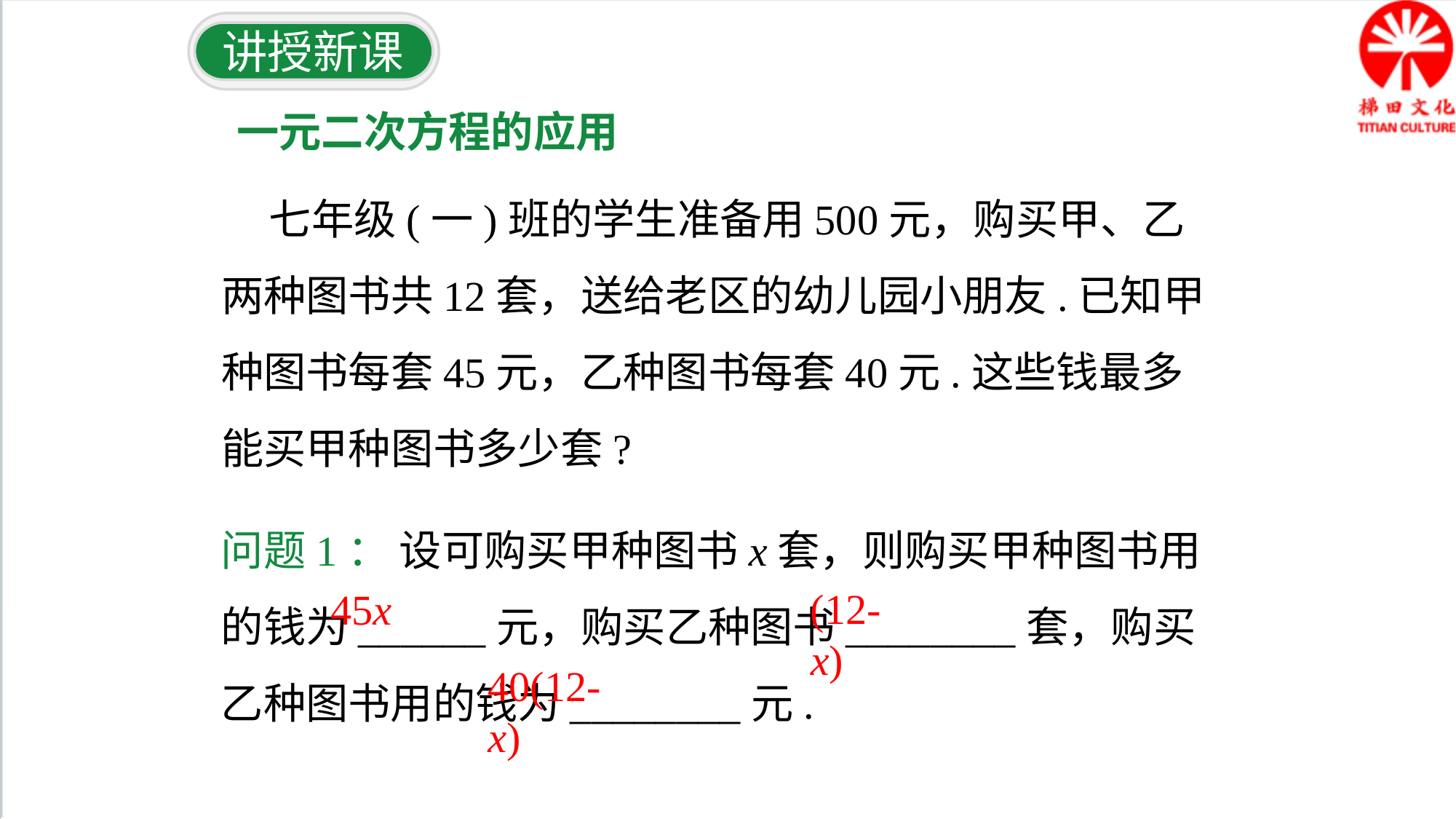

讲授新课
一元二次方程的应用
    七年级(一)班的学生准备用500元，购买甲、乙两种图书共12套，送给老区的幼儿园小朋友.已知甲种图书每套45元，乙种图书每套40元.这些钱最多能买甲种图书多少套?
问题1： 设可购买甲种图书x套，则购买甲种图书用的钱为______元，购买乙种图书________套，购买乙种图书用的钱为________元.
(12-x)
45x
40(12-x)